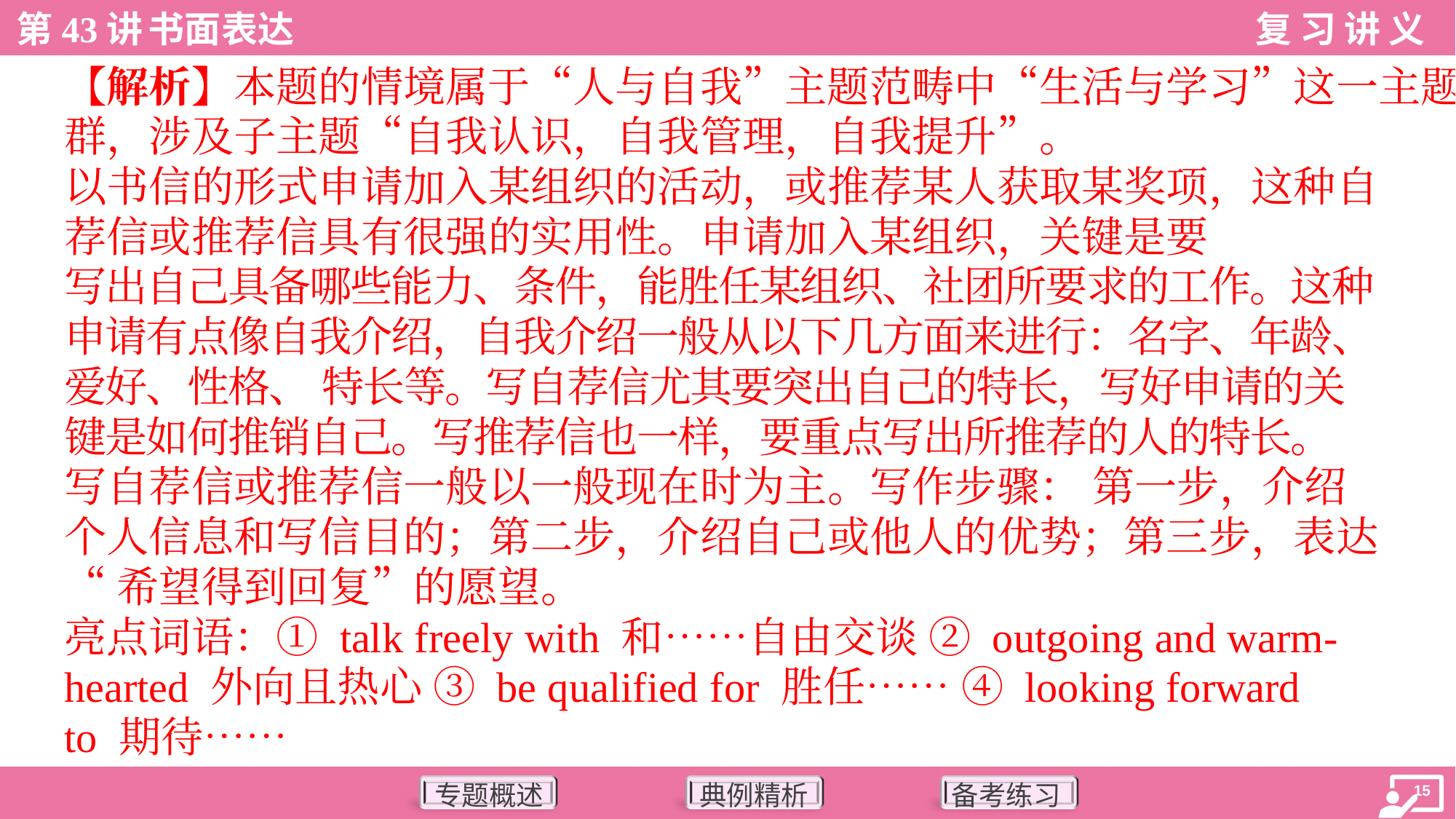

【解析】本题的情境属于“人与自我”主题范畴中“生活与学习”这一主题
群，涉及子主题“自我认识，自我管理，自我提升”。
以书信的形式申请加入某组织的活动，或推荐某人获取某奖项，这种自
荐信或推荐信具有很强的实用性。申请加入某组织，关键是要
写出自己具备哪些能力、条件，能胜任某组织、社团所要求的工作。这种
申请有点像自我介绍，自我介绍一般从以下几方面来进行：名字、年龄、
爱好、性格、 特长等。写自荐信尤其要突出自己的特长，写好申请的关
键是如何推销自己。写推荐信也一样，要重点写出所推荐的人的特长。
写自荐信或推荐信一般以一般现在时为主。写作步骤： 第一步，介绍
个人信息和写信目的；第二步，介绍自己或他人的优势；第三步，表达
“希望得到回复”的愿望。
亮点词语：① talk freely with 和……自由交谈 ② outgoing and warm-
hearted 外向且热心 ③ be qualified for 胜任…… ④ looking forward
to 期待……